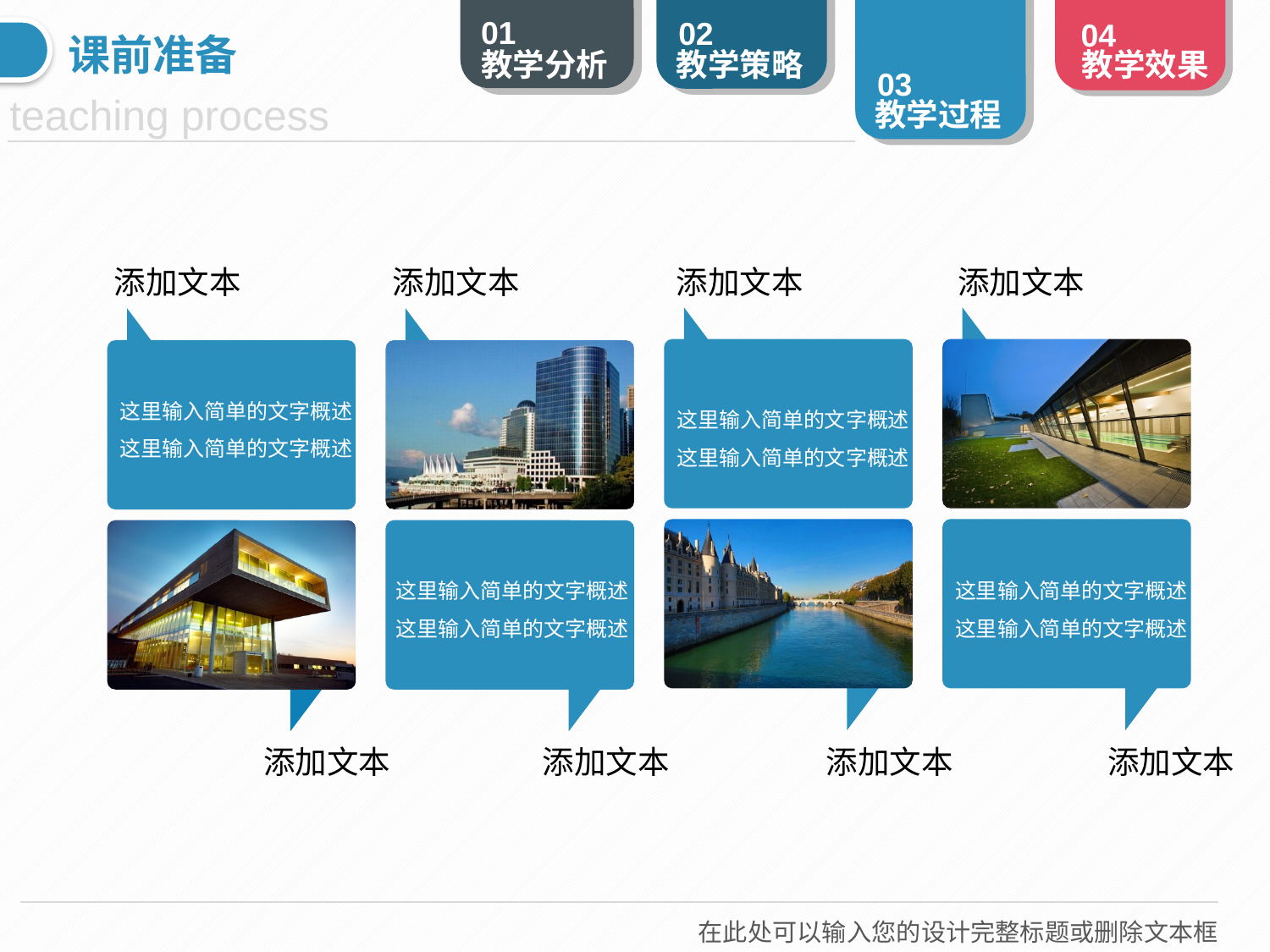

课前准备
添加文本
添加文本
添加文本
添加文本

这里输入简单的文字概述
这里输入简单的文字概述

这里输入简单的文字概述
这里输入简单的文字概述

这里输入简单的文字概述
这里输入简单的文字概述

这里输入简单的文字概述
这里输入简单的文字概述
添加文本
添加文本
添加文本
添加文本